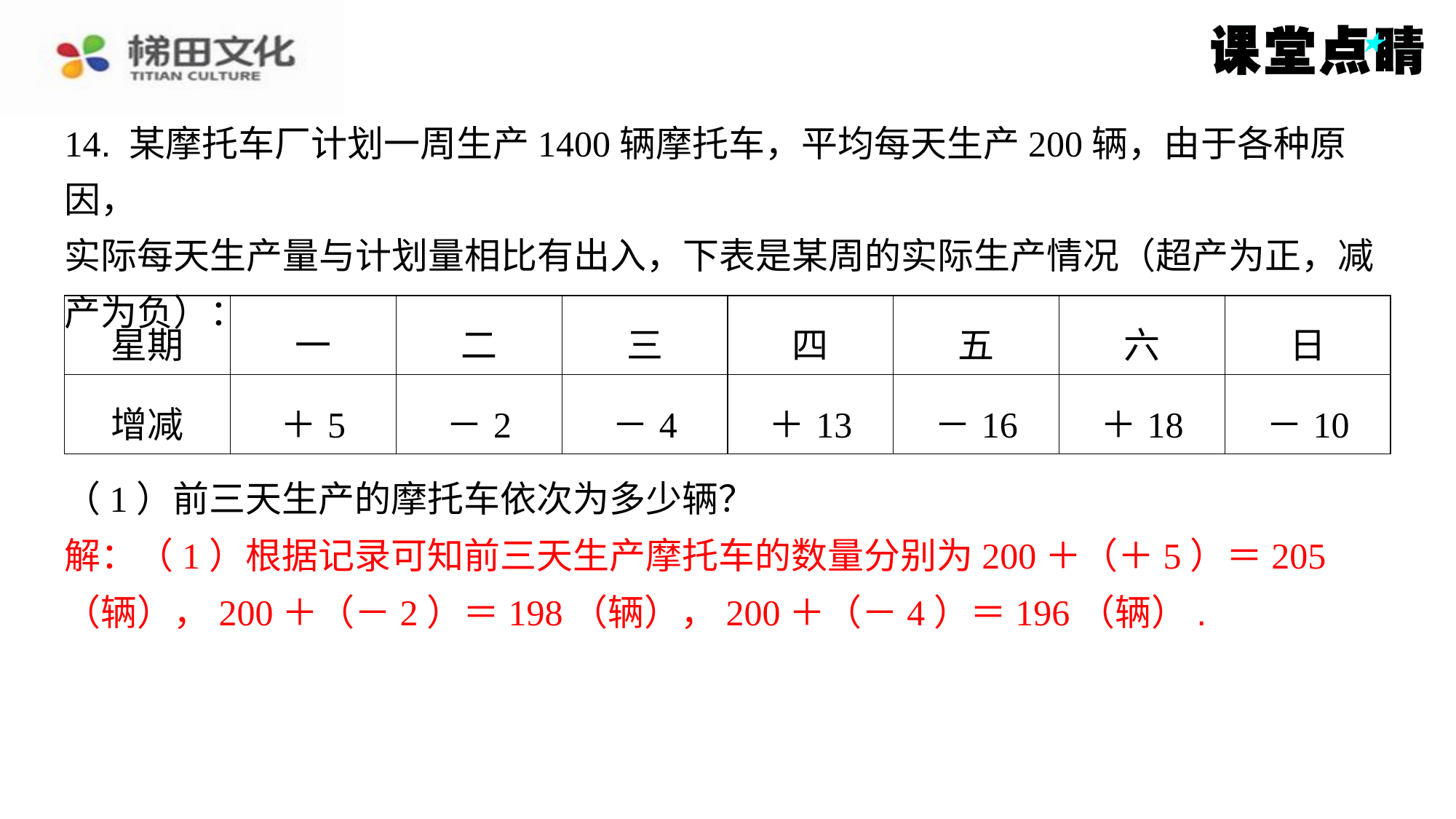

14. 某摩托车厂计划一周生产1400辆摩托车，平均每天生产200辆，由于各种原因，
实际每天生产量与计划量相比有出入，下表是某周的实际生产情况（超产为正，减
产为负）：
| 星期 | 一 | 二 | 三 | 四 | 五 | 六 | 日 |
| --- | --- | --- | --- | --- | --- | --- | --- |
| 增减 | ＋5 | －2 | －4 | ＋13 | －16 | ＋18 | －10 |
（1）前三天生产的摩托车依次为多少辆？
解：（1）根据记录可知前三天生产摩托车的数量分别为200＋（＋5）＝205
（辆），200＋（－2）＝198（辆），200＋（－4）＝196（辆）.
解：（1）根据记录可知前三天生产摩托车的数量分别为200＋（＋5）＝205
（辆），200＋（－2）＝198（辆），200＋（－4）＝196（辆）.